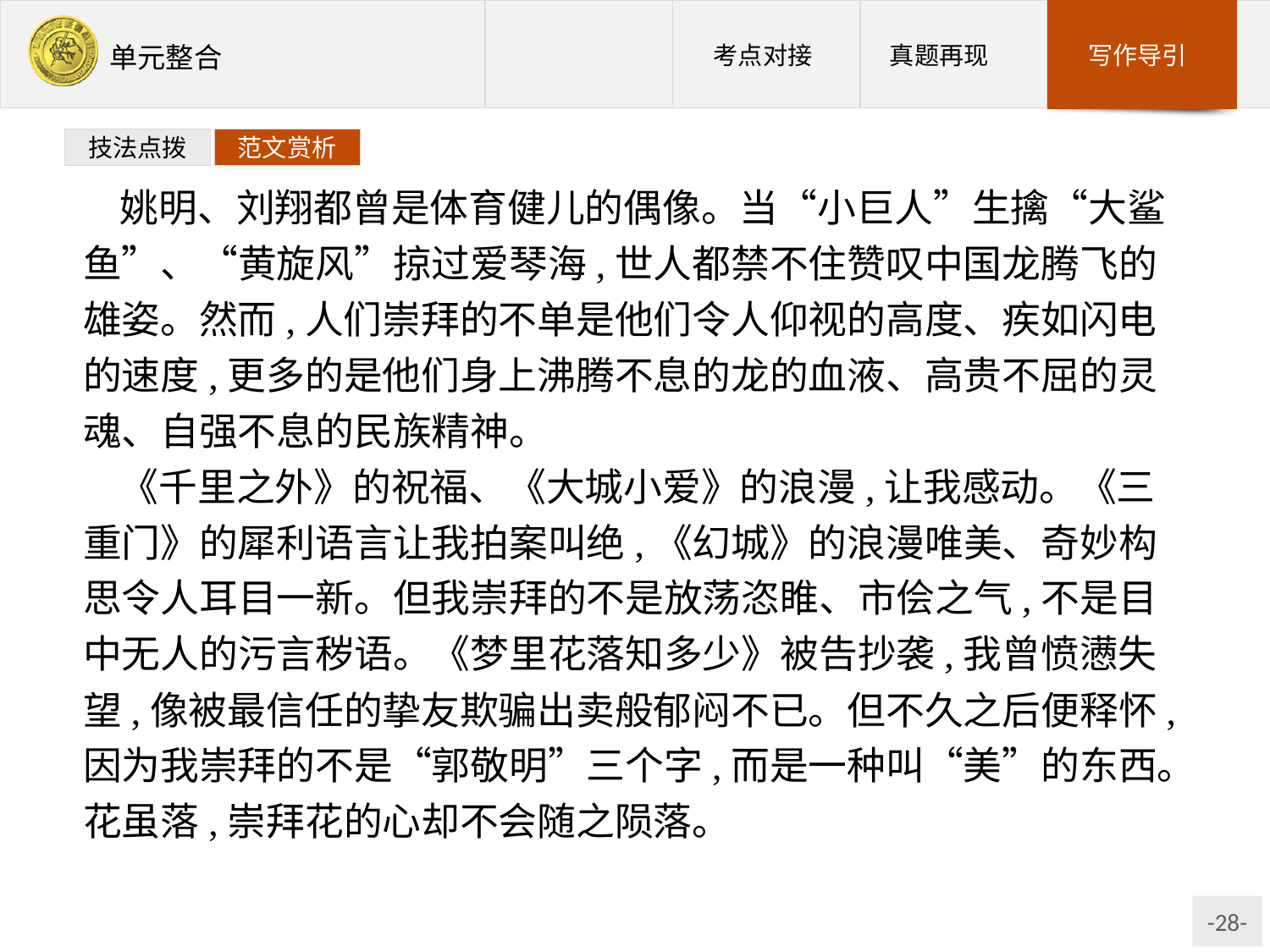

技法点拨
范文赏析
姚明、刘翔都曾是体育健儿的偶像。当“小巨人”生擒“大鲨鱼”、“黄旋风”掠过爱琴海,世人都禁不住赞叹中国龙腾飞的雄姿。然而,人们崇拜的不单是他们令人仰视的高度、疾如闪电的速度,更多的是他们身上沸腾不息的龙的血液、高贵不屈的灵魂、自强不息的民族精神。
《千里之外》的祝福、《大城小爱》的浪漫,让我感动。《三重门》的犀利语言让我拍案叫绝,《幻城》的浪漫唯美、奇妙构思令人耳目一新。但我崇拜的不是放荡恣睢、市侩之气,不是目中无人的污言秽语。《梦里花落知多少》被告抄袭,我曾愤懑失望,像被最信任的挚友欺骗出卖般郁闷不已。但不久之后便释怀,因为我崇拜的不是“郭敬明”三个字,而是一种叫“美”的东西。花虽落,崇拜花的心却不会随之陨落。